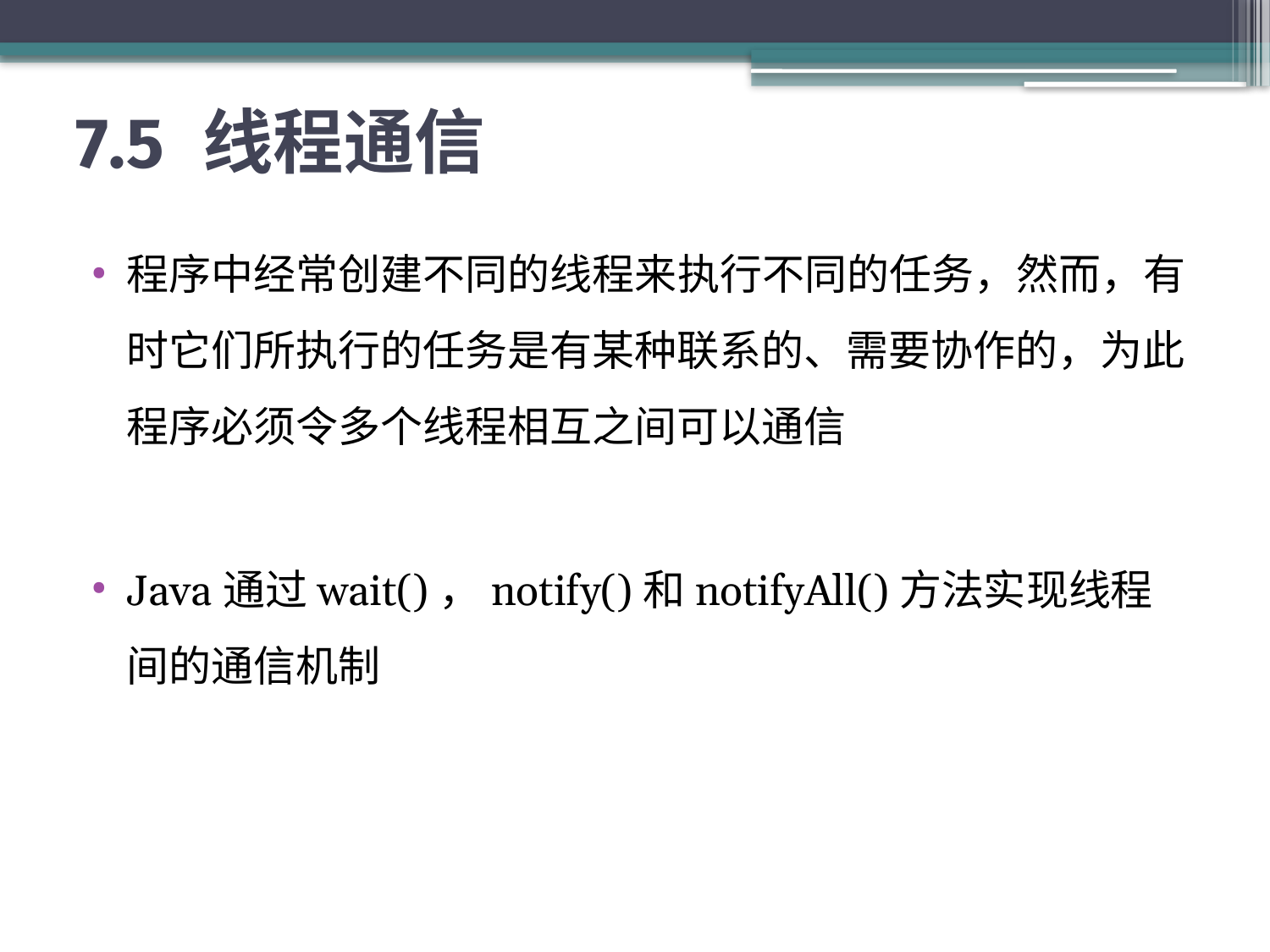

# 7.5	线程通信
程序中经常创建不同的线程来执行不同的任务，然而，有时它们所执行的任务是有某种联系的、需要协作的，为此程序必须令多个线程相互之间可以通信

Java通过wait()，notify()和notifyAll()方法实现线程间的通信机制